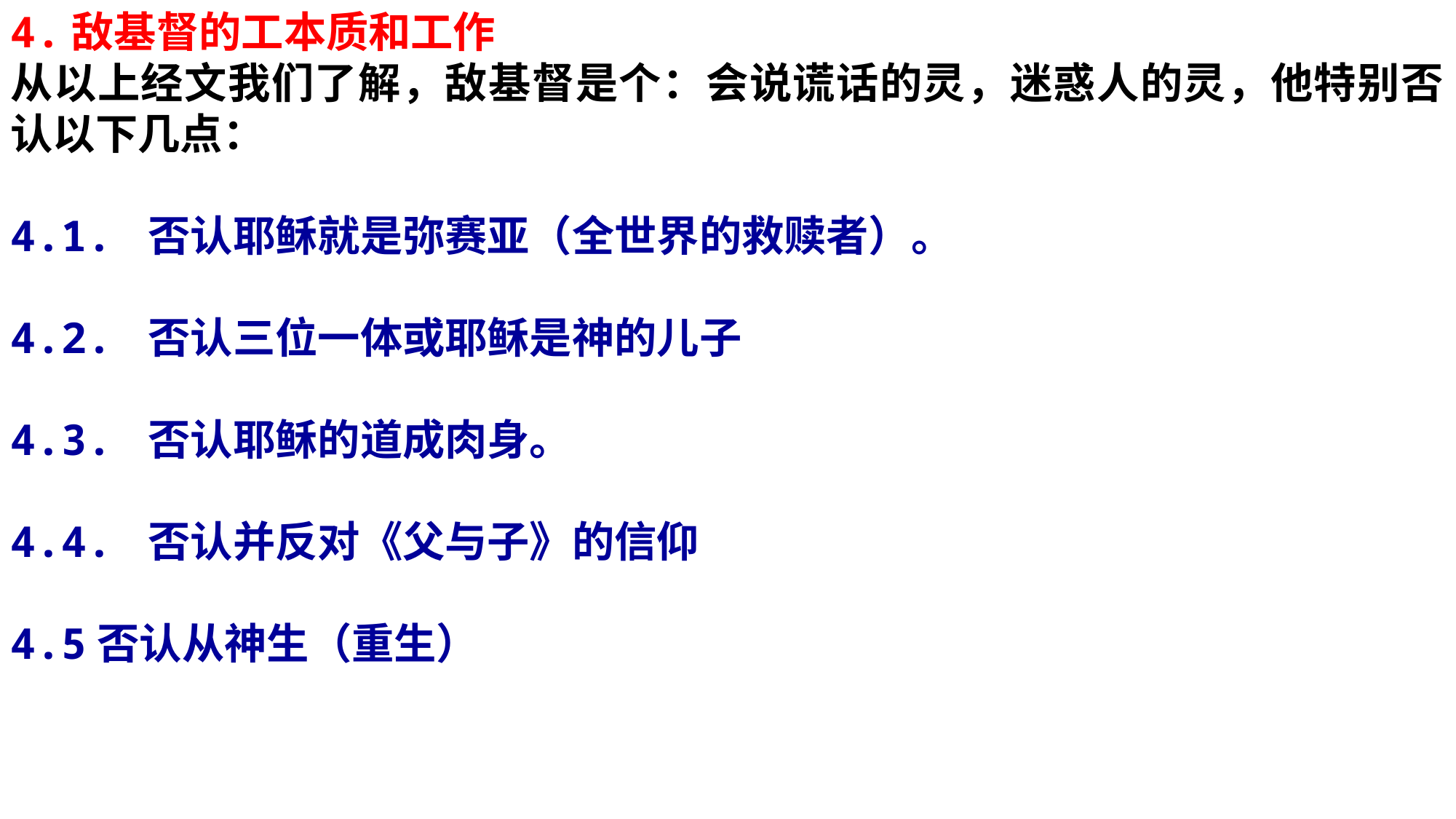

4.敌基督的工本质和工作
从以上经文我们了解，敌基督是个：会说谎话的灵，迷惑人的灵，他特别否认以下几点：

4.1. 否认耶稣就是弥赛亚（全世界的救赎者）。

4.2. 否认三位一体或耶稣是神的儿子

4.3. 否认耶稣的道成肉身。

4.4. 否认并反对《父与子》的信仰

4.5否认从神生（重生）